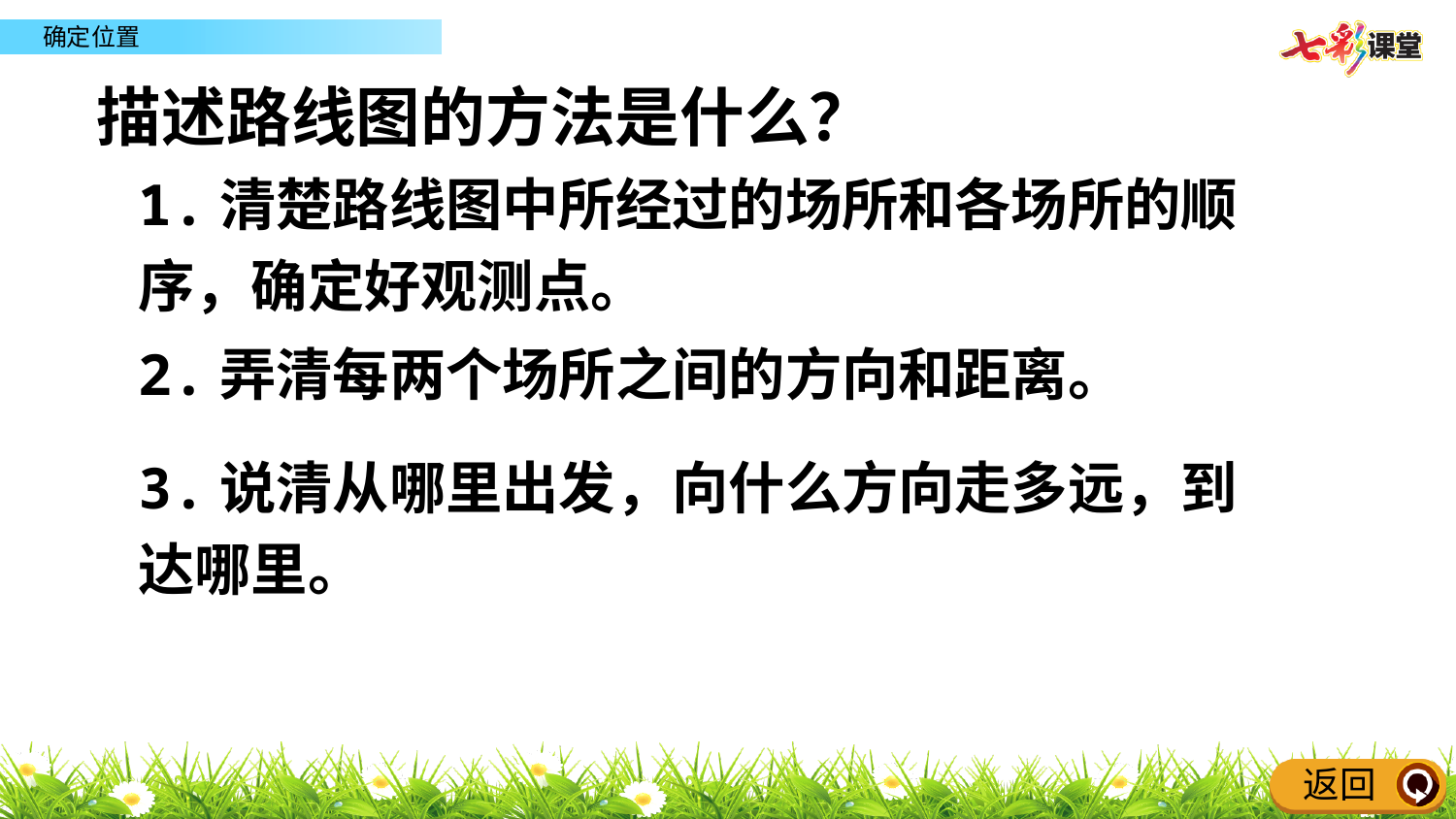

描述路线图的方法是什么？
1.清楚路线图中所经过的场所和各场所的顺序，确定好观测点。
2.弄清每两个场所之间的方向和距离。
3.说清从哪里出发，向什么方向走多远，到达哪里。